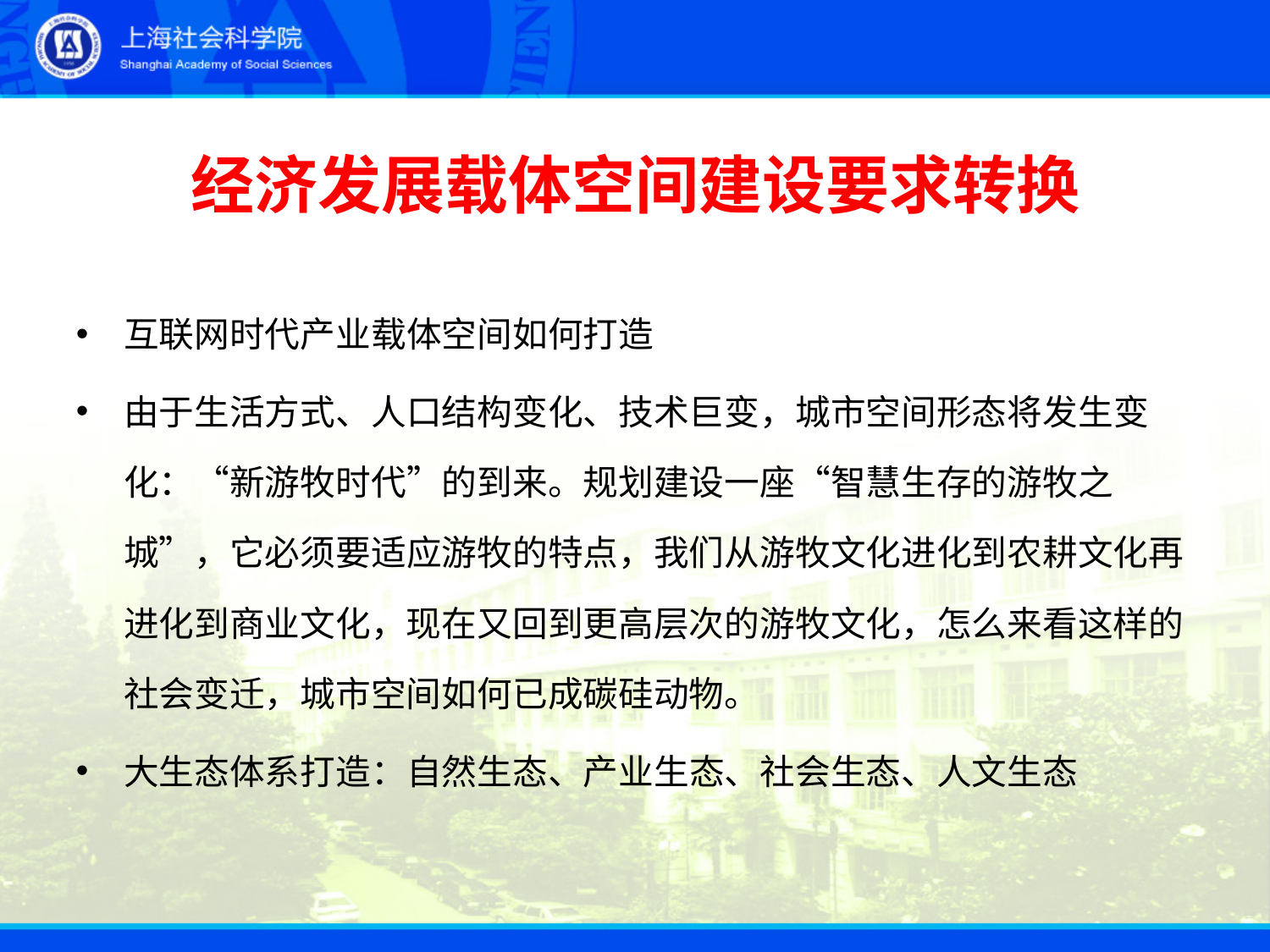

# 经济发展载体空间建设要求转换
互联网时代产业载体空间如何打造
由于生活方式、人口结构变化、技术巨变，城市空间形态将发生变化：“新游牧时代”的到来。规划建设一座“智慧生存的游牧之城”，它必须要适应游牧的特点，我们从游牧文化进化到农耕文化再进化到商业文化，现在又回到更高层次的游牧文化，怎么来看这样的社会变迁，城市空间如何已成碳硅动物。
大生态体系打造：自然生态、产业生态、社会生态、人文生态